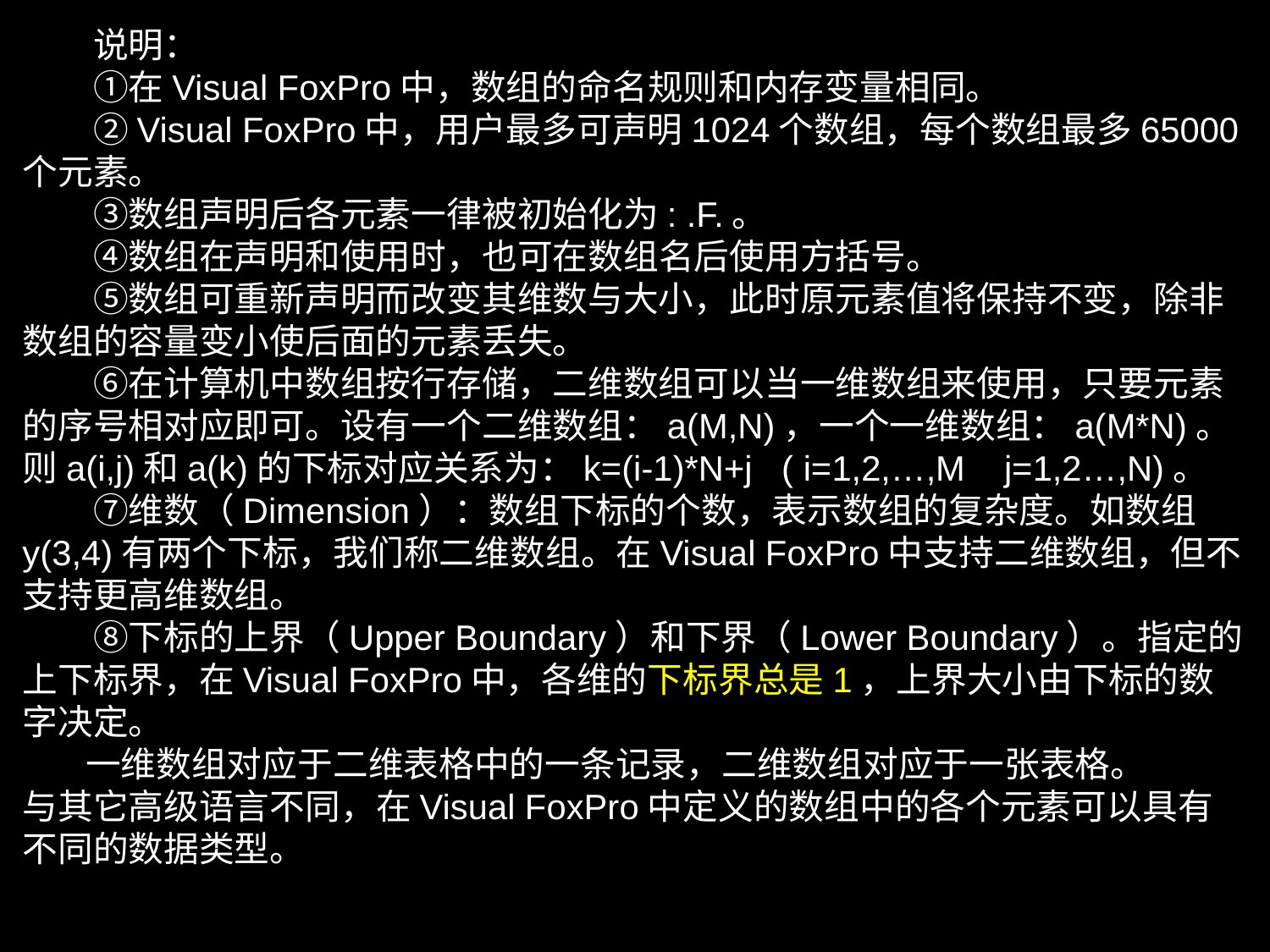

说明：
　　①在Visual FoxPro中，数组的命名规则和内存变量相同。
　　②Visual FoxPro中，用户最多可声明1024个数组，每个数组最多65000个元素。
　　③数组声明后各元素一律被初始化为: .F.。
　　④数组在声明和使用时，也可在数组名后使用方括号。
　　⑤数组可重新声明而改变其维数与大小，此时原元素值将保持不变，除非数组的容量变小使后面的元素丢失。
　　⑥在计算机中数组按行存储，二维数组可以当一维数组来使用，只要元素的序号相对应即可。设有一个二维数组：a(M,N)，一个一维数组：a(M*N)。则a(i,j)和a(k)的下标对应关系为：k=(i-1)*N+j   ( i=1,2,…,M    j=1,2…,N)。
　　⑦维数（Dimension）：数组下标的个数，表示数组的复杂度。如数组y(3,4)有两个下标，我们称二维数组。在Visual FoxPro中支持二维数组，但不支持更高维数组。
　　⑧下标的上界（Upper Boundary）和下界（Lower Boundary）。指定的上下标界，在Visual FoxPro中，各维的下标界总是1，上界大小由下标的数字决定。
       一维数组对应于二维表格中的一条记录，二维数组对应于一张表格。
与其它高级语言不同，在Visual FoxPro中定义的数组中的各个元素可以具有不同的数据类型。